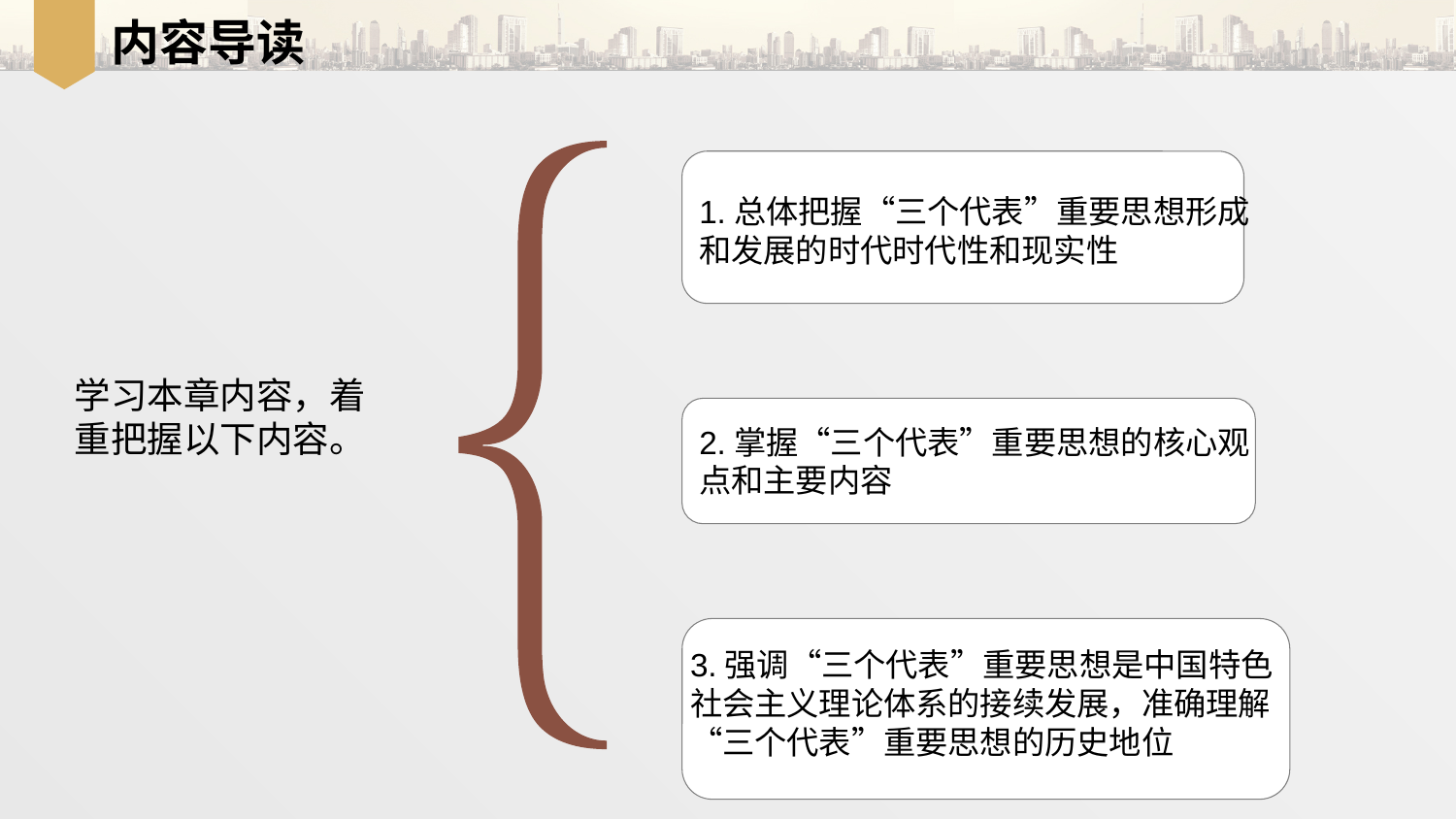

# 内容导读

1.总体把握“三个代表”重要思想形成和发展的时代时代性和现实性
学习本章内容，着
重把握以下内容。

2.掌握“三个代表”重要思想的核心观点和主要内容

3.强调“三个代表”重要思想是中国特色社会主义理论体系的接续发展，准确理解“三个代表”重要思想的历史地位